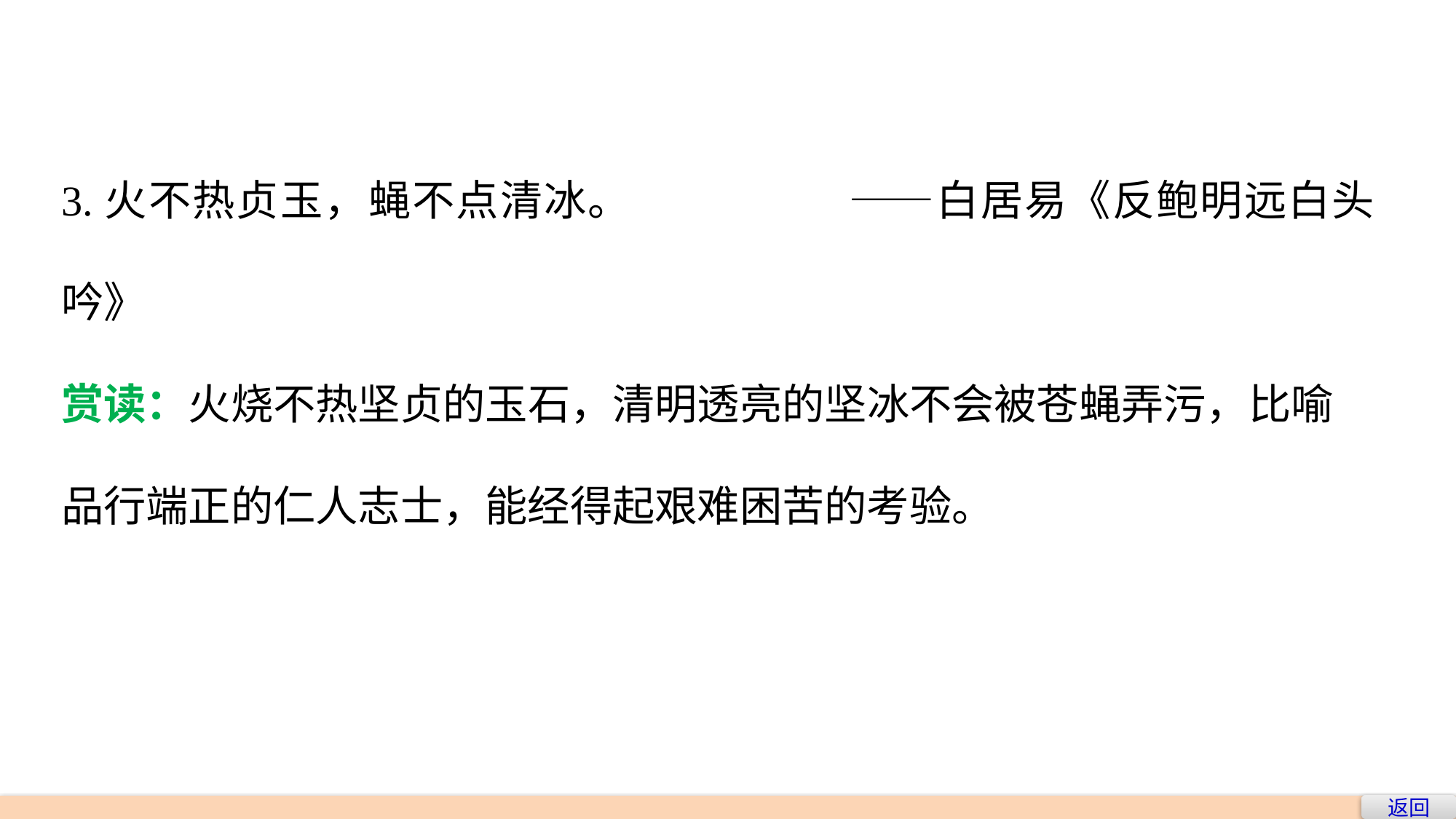

3.火不热贞玉，蝇不点清冰。		——白居易《反鲍明远白头吟》
赏读：火烧不热坚贞的玉石，清明透亮的坚冰不会被苍蝇弄污，比喻品行端正的仁人志士，能经得起艰难困苦的考验。
返回